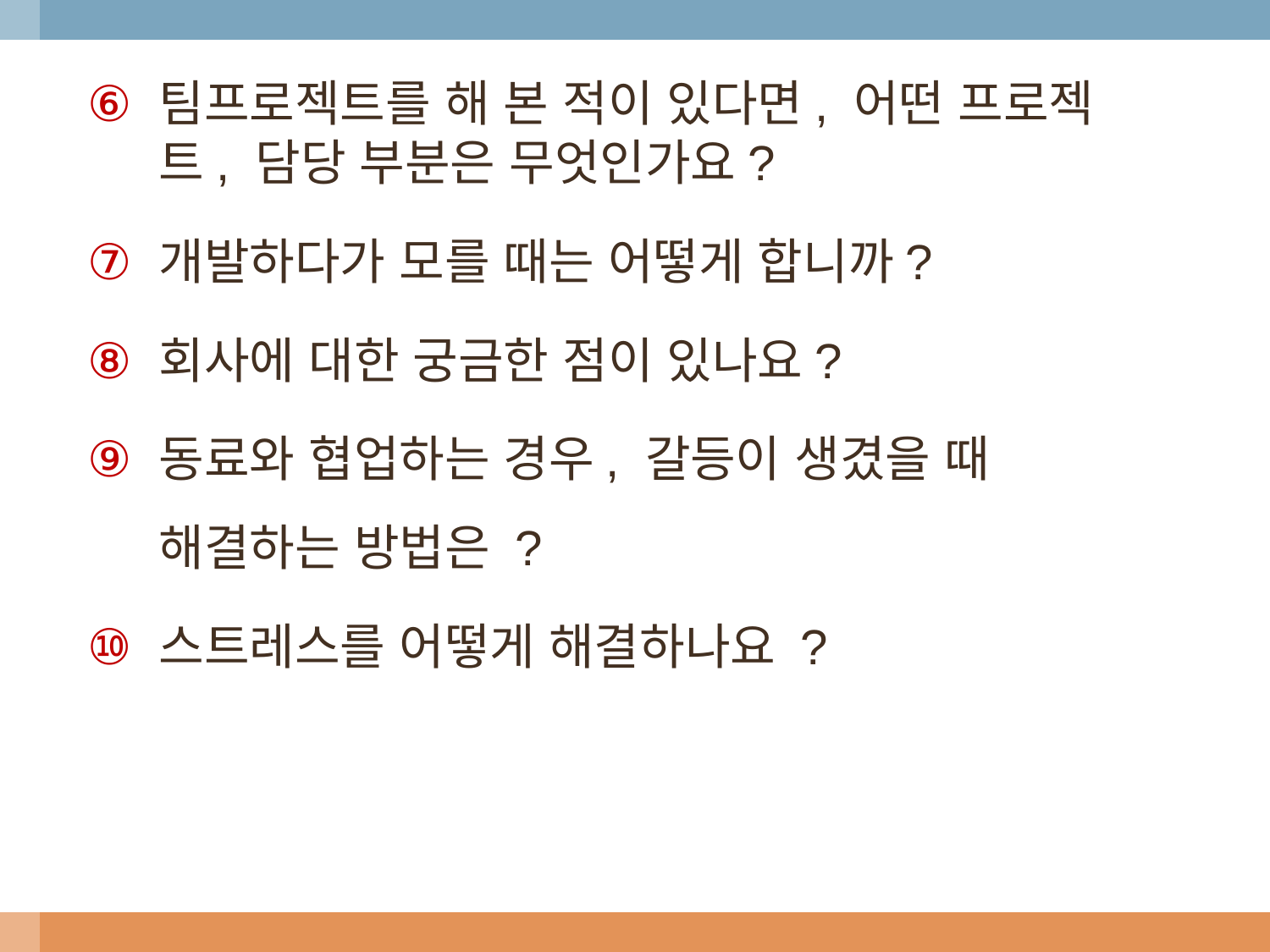

팀프로젝트를 해 본 적이 있다면, 어떤 프로젝트, 담당 부분은 무엇인가요?
개발하다가 모를 때는 어떻게 합니까?
회사에 대한 궁금한 점이 있나요?
동료와 협업하는 경우, 갈등이 생겼을 때 해결하는 방법은 ?
스트레스를 어떻게 해결하나요 ?